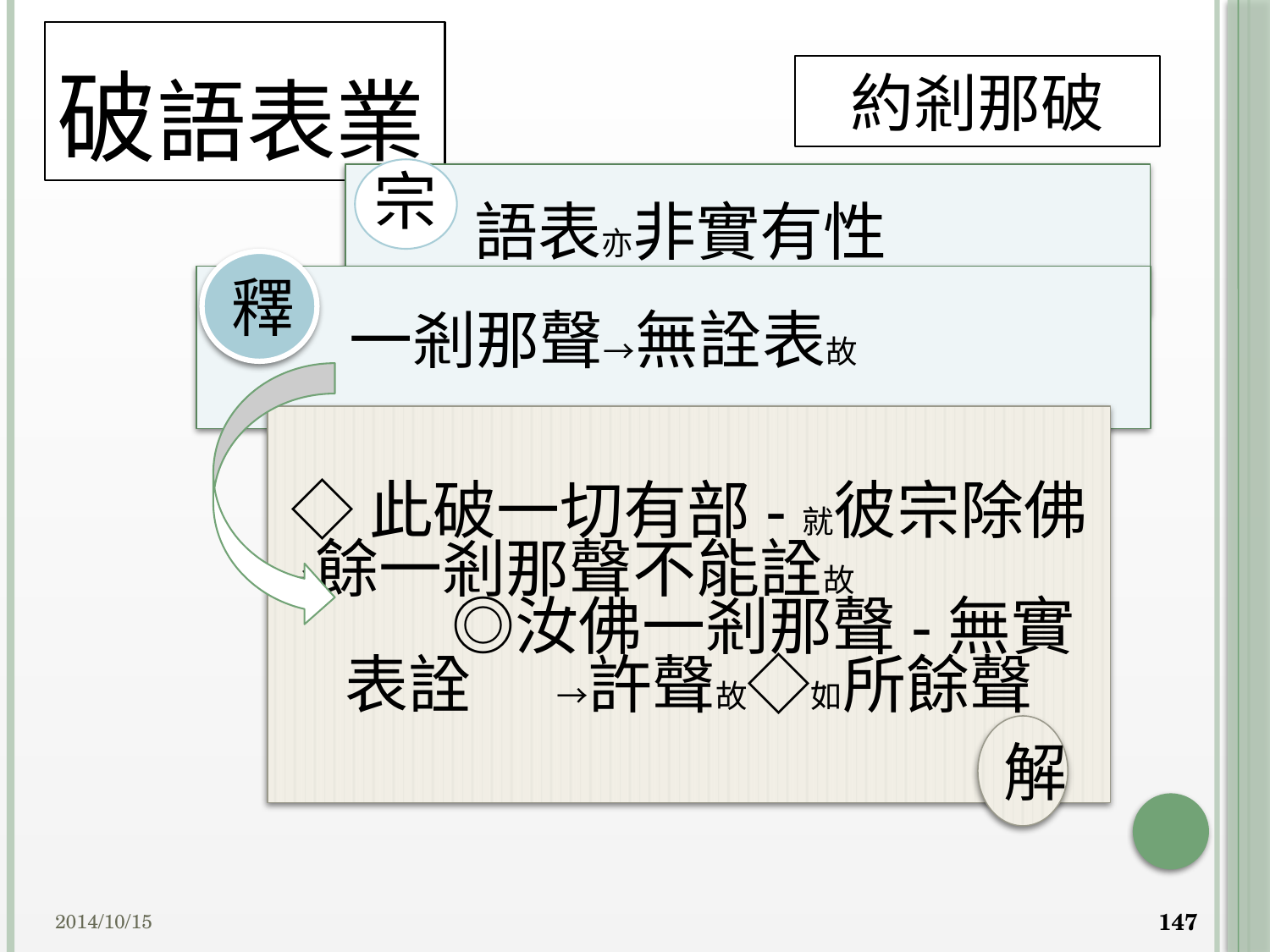

# 破語表業
語表亦非實有性
一剎那聲→無詮表故
宗
約剎那破
釋

◇此破一切有部-就彼宗除佛→餘一剎那聲不能詮故                                                   ◎汝佛一剎那聲-無實表詮      →許聲故◇如所餘聲
解
2014/10/15
147